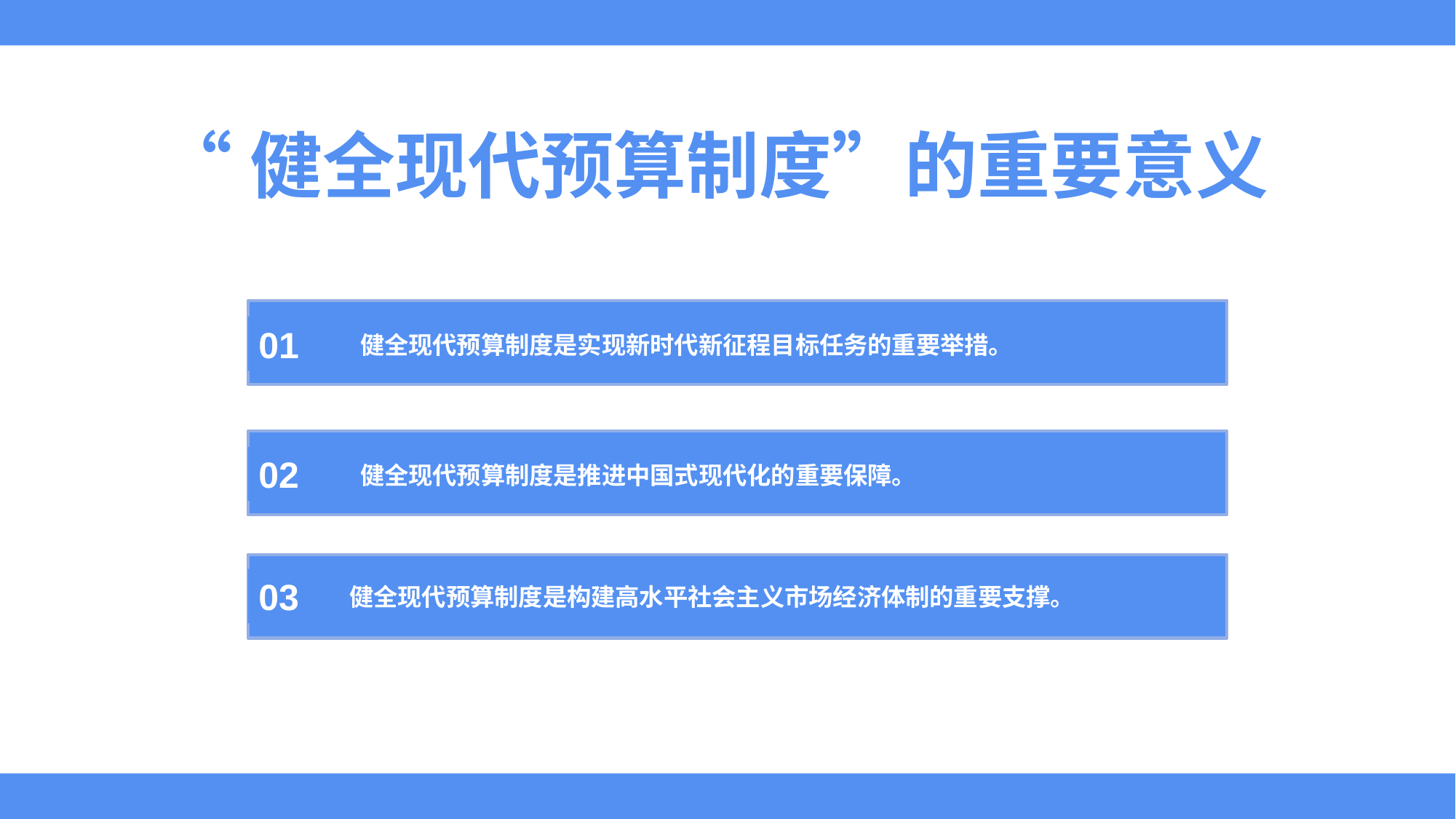

“健全现代预算制度”的重要意义

健全现代预算制度是实现新时代新征程目标任务的重要举措。
01

健全现代预算制度是推进中国式现代化的重要保障。
02

03
健全现代预算制度是构建高水平社会主义市场经济体制的重要支撑。